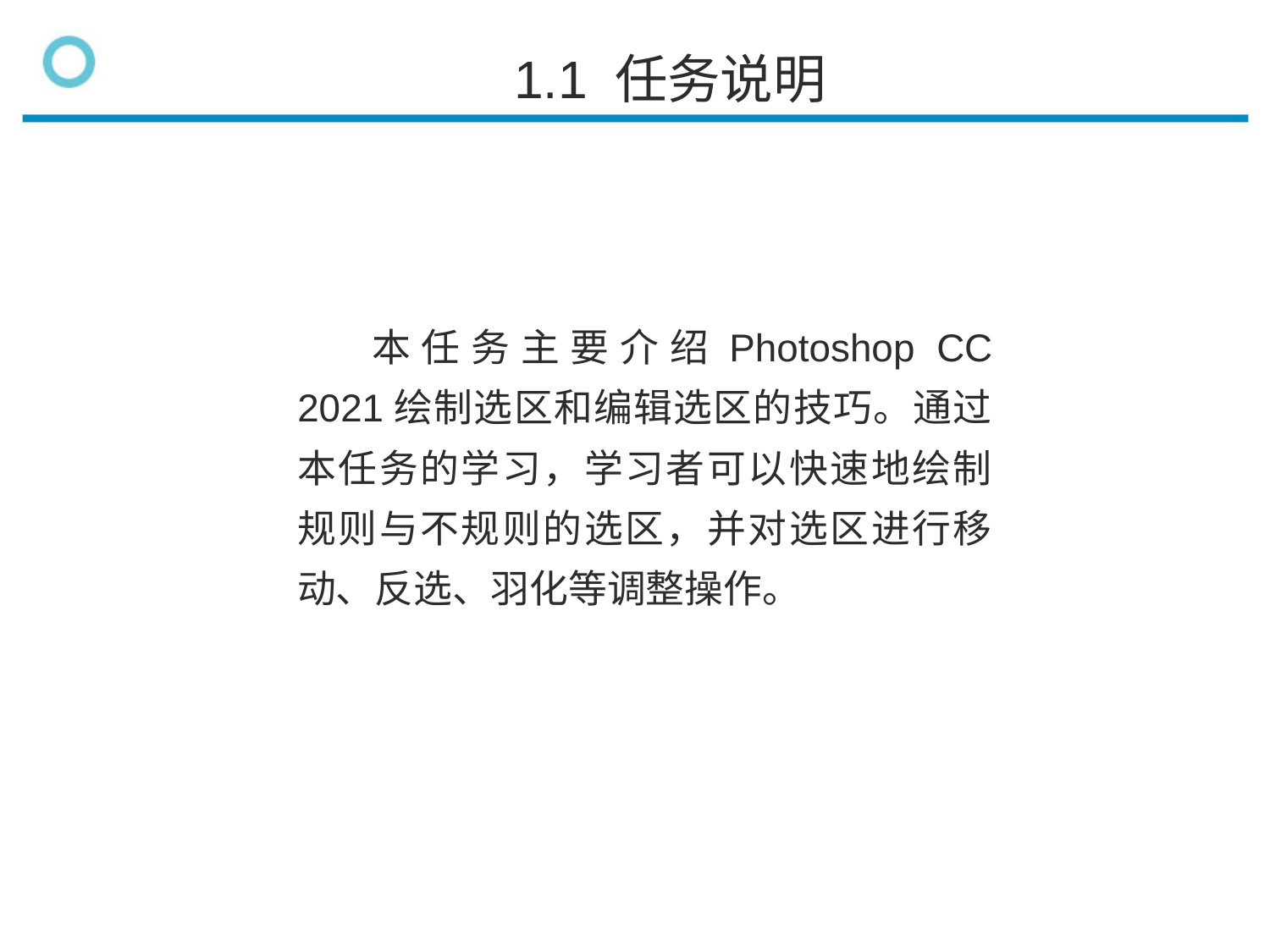

1.1 任务说明

本任务主要介绍Photoshop CC 2021绘制选区和编辑选区的技巧。通过本任务的学习，学习者可以快速地绘制规则与不规则的选区，并对选区进行移动、反选、羽化等调整操作。